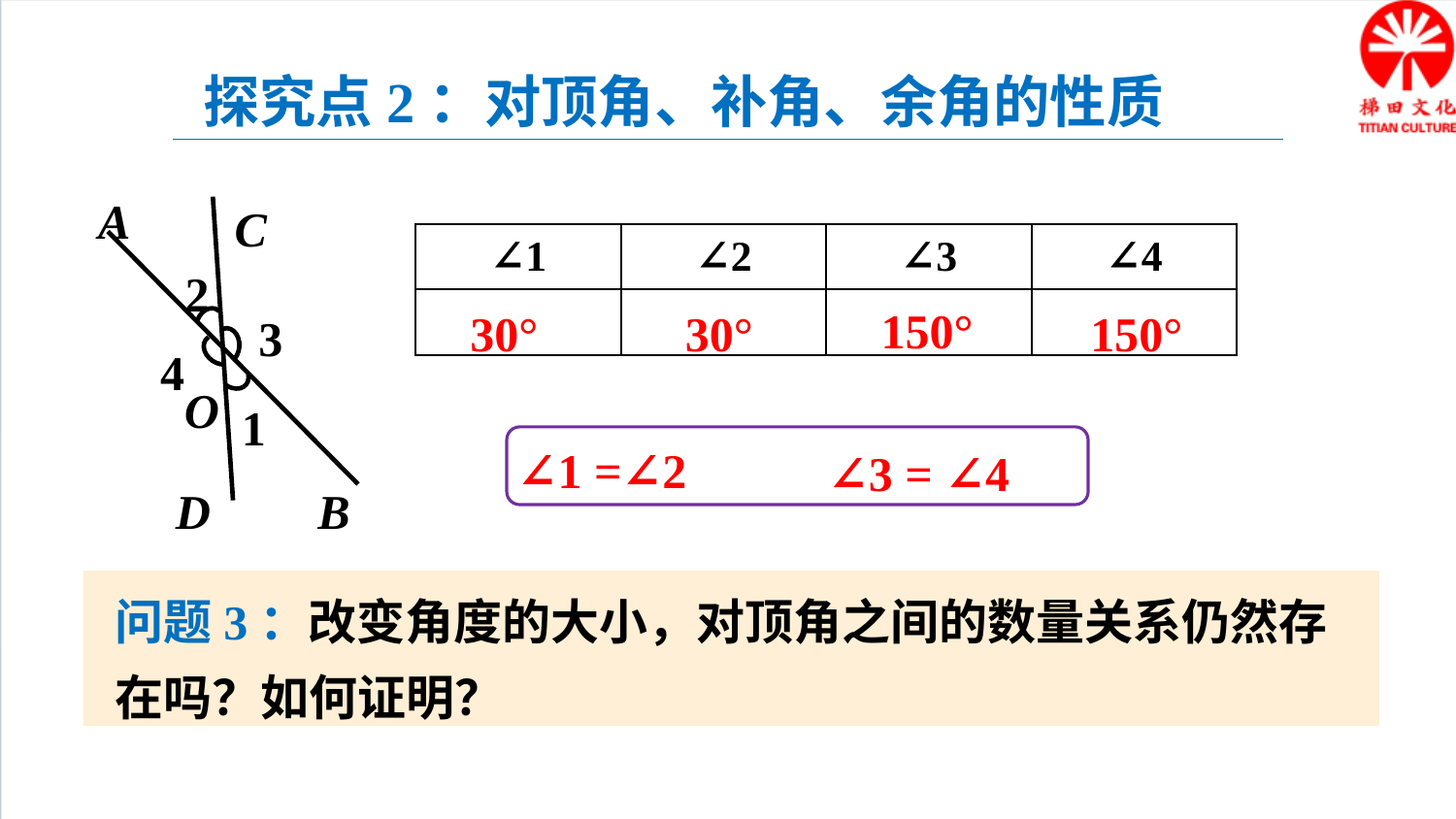

探究点2：对顶角、补角、余角的性质
A
C
2
3

4

O

1
B
D
| ∠1 | ∠2 | ∠3 | ∠4 |
| --- | --- | --- | --- |
|  |  |  |  |
150°
30°
30°
150°
∠1 =∠2
∠3 = ∠4

问题3：改变角度的大小，对顶角之间的数量关系仍然存在吗？如何证明？